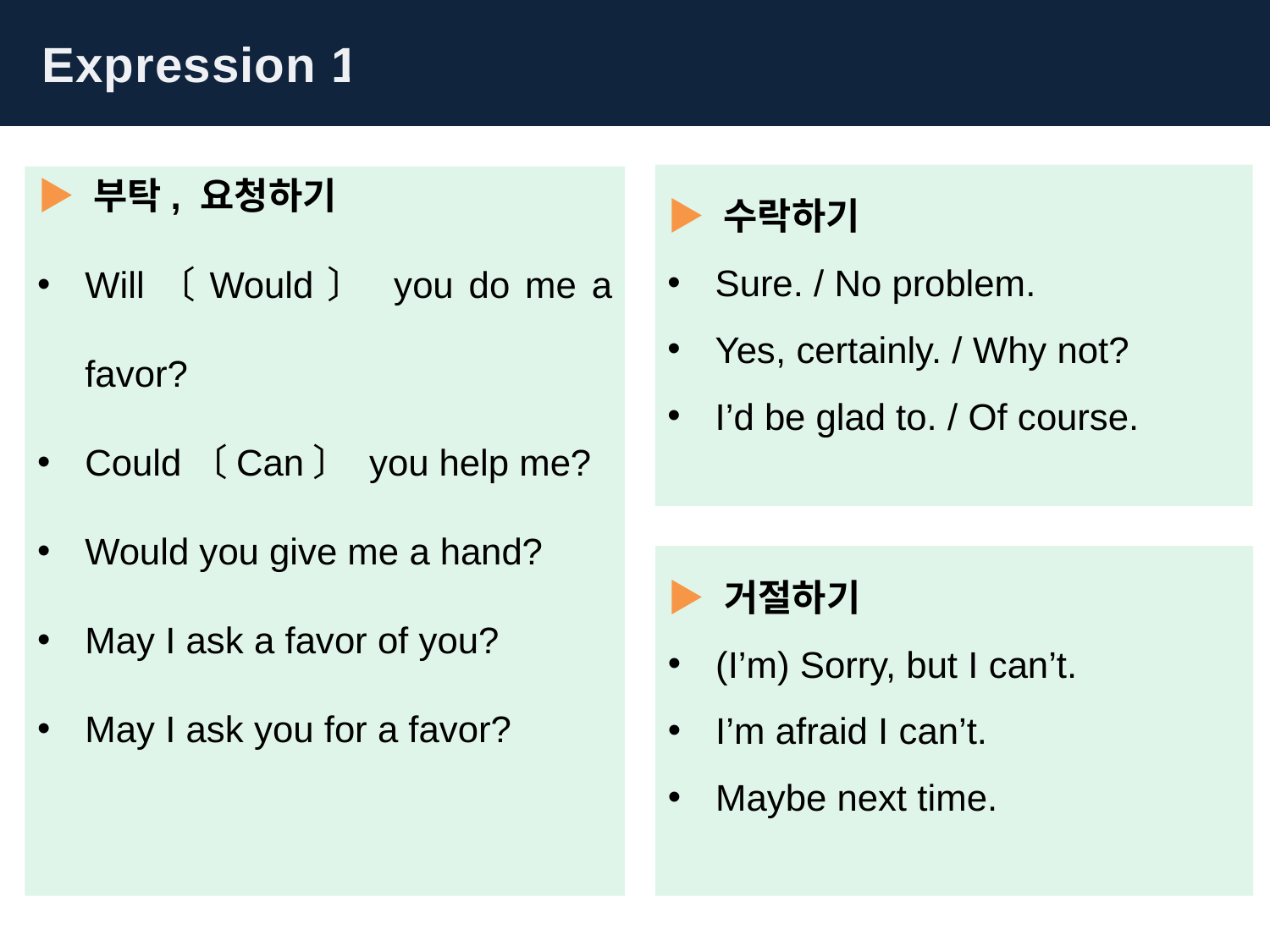

Expression 1
▶ 수락하기
Sure. / No problem.
Yes, certainly. / Why not?
I’d be glad to. / Of course.
▶ 부탁, 요청하기
Will〔Would〕 you do me a favor?
Could〔Can〕 you help me?
Would you give me a hand?
May I ask a favor of you?
May I ask you for a favor?
▶ 거절하기
(I’m) Sorry, but I can’t.
I’m afraid I can’t.
Maybe next time.